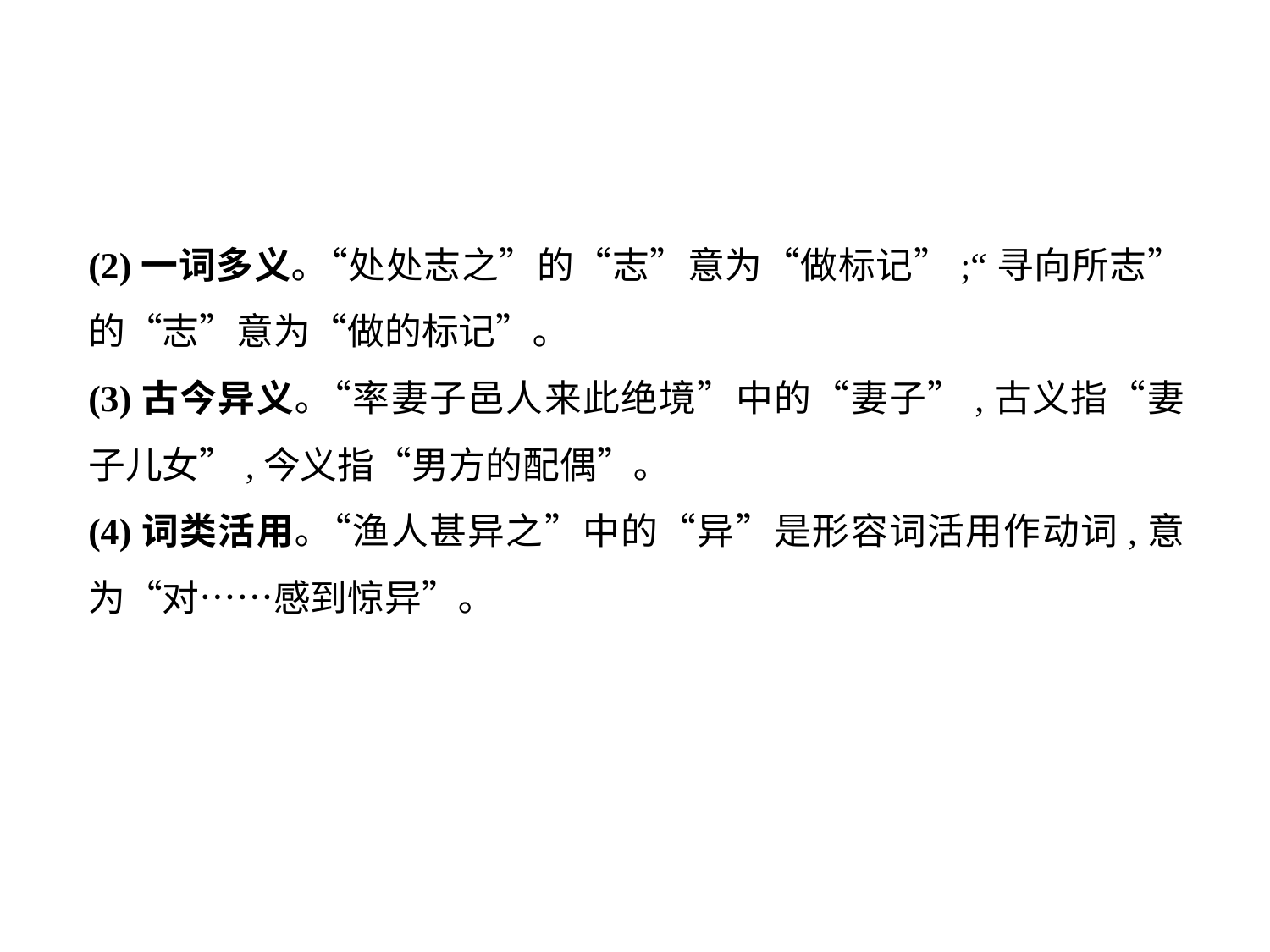

(2)一词多义｡“处处志之”的“志”意为“做标记”;“寻向所志”的“志”意为“做的标记”｡
(3)古今异义｡“率妻子邑人来此绝境”中的“妻子”,古义指“妻子儿女”,今义指“男方的配偶”｡
(4)词类活用｡“渔人甚异之”中的“异”是形容词活用作动词,意为“对……感到惊异”｡